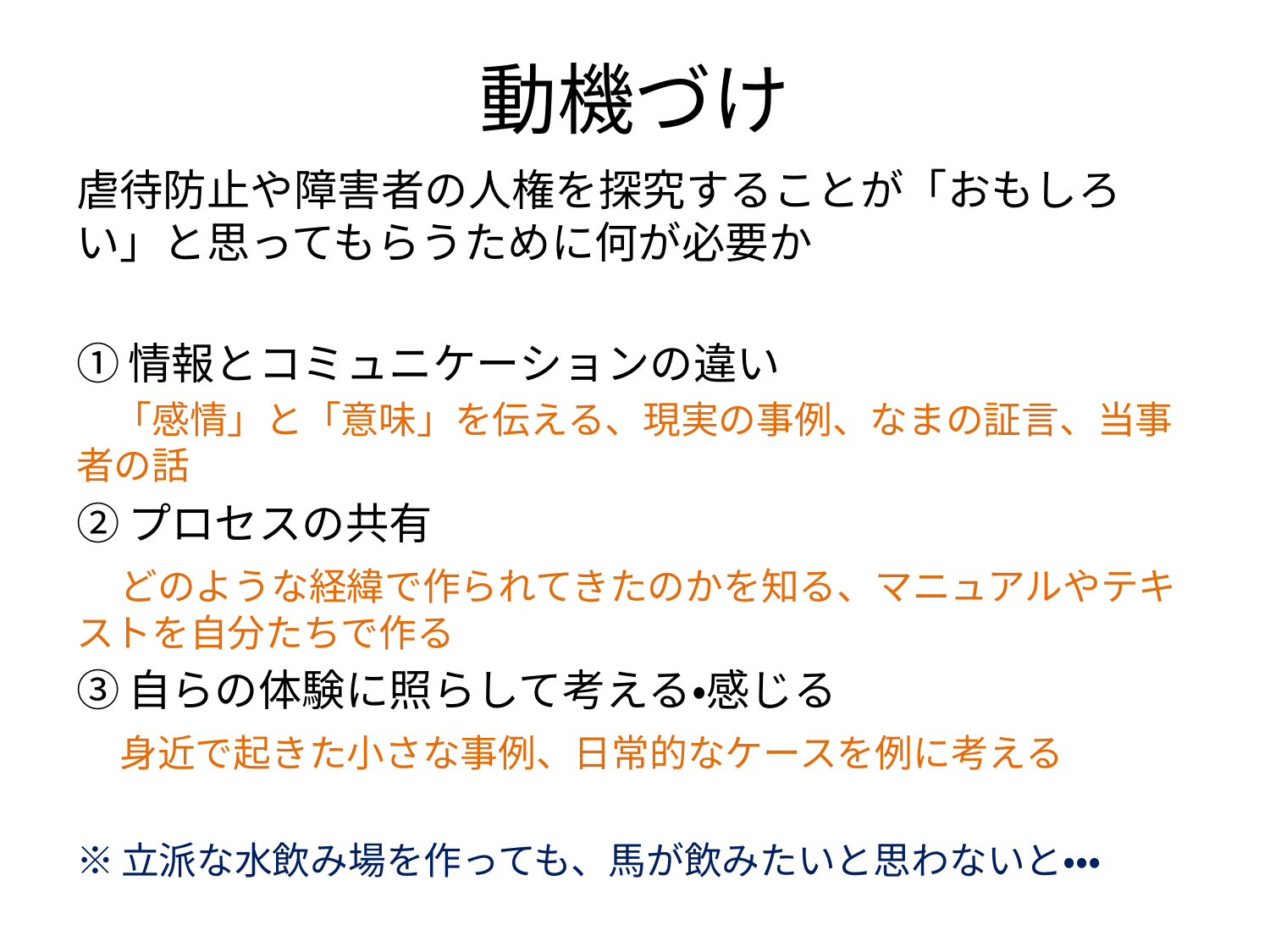

# 動機づけ
虐待防止や障害者の人権を探究することが「おもしろい」と思ってもらうために何が必要か

①情報とコミュニケーションの違い
　「感情」と「意味」を伝える、現実の事例、なまの証言、当事者の話
②プロセスの共有
　どのような経緯で作られてきたのかを知る、マニュアルやテキストを自分たちで作る
③自らの体験に照らして考える・感じる
　身近で起きた小さな事例、日常的なケースを例に考える

※立派な水飲み場を作っても、馬が飲みたいと思わないと・・・